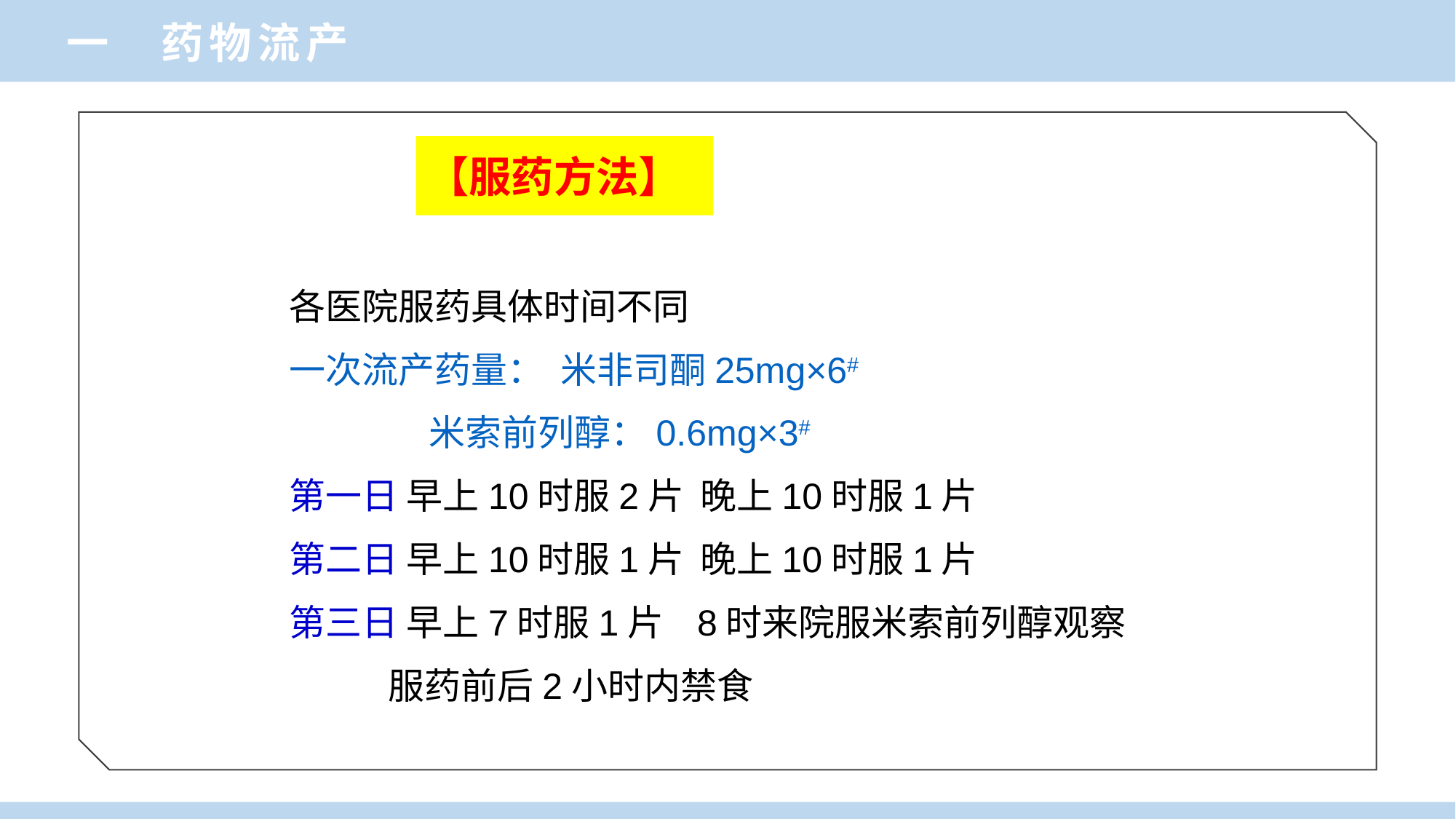

一   药物流产

# 【服药方法】
各医院服药具体时间不同
一次流产药量：  米非司酮25mg×6#
                米索前列醇：0.6mg×3#
第一日 早上10时服2片  晚上10时服1片
第二日 早上10时服1片  晚上10时服1片
第三日 早上7时服1片   8时来院服米索前列醇观察
           服药前后2小时内禁食